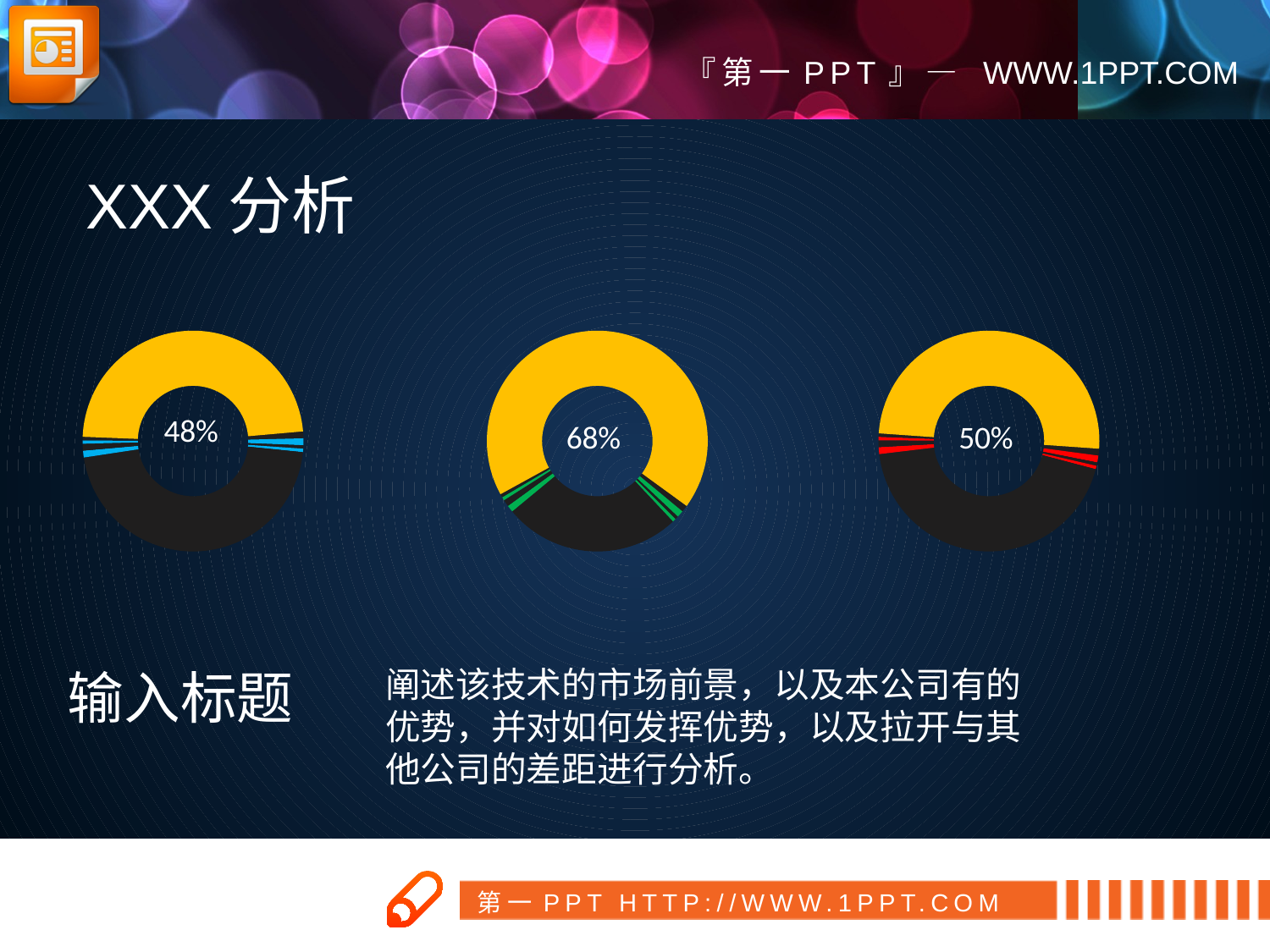

### Chart

| Category | 销售额 |
|---|---|
| 第一季度 | 0.01 |
| 第二季度 | 0.01 |
| 第三季度 | 0.005 |
| 第五季度 | 0.005 |
| 第六季度 | 0.46 |
| 第七季度 | 0.01 |
| 第八季度 | 0.01 |
| 第九季度 | 0.005 |
| 第十季度 | 0.005 |
| 有效值 | 0.48 |

### Chart

| Category | 销售额 |
|---|---|
| 第一季度 | 0.01 |
| 第二季度 | 0.01 |
| 第三季度 | 0.005 |
| 第五季度 | 0.005 |
| 第六季度 | 0.26 |
| 第七季度 | 0.01 |
| 第八季度 | 0.01 |
| 第九季度 | 0.005 |
| 第十季度 | 0.005 |
| 有效值 | 0.68 |

### Chart

| Category | 销售额 |
|---|---|
| 第一季度 | 0.01 |
| 第二季度 | 0.01 |
| 第三季度 | 0.005 |
| 第五季度 | 0.005 |
| 第六季度 | 0.44 |
| 第七季度 | 0.01 |
| 第八季度 | 0.01 |
| 第九季度 | 0.005 |
| 第十季度 | 0.005 |
| 有效值 | 0.5 |
XXX分析
输入标题
阐述该技术的市场前景，以及本公司有的优势，并对如何发挥优势，以及拉开与其他公司的差距进行分析。